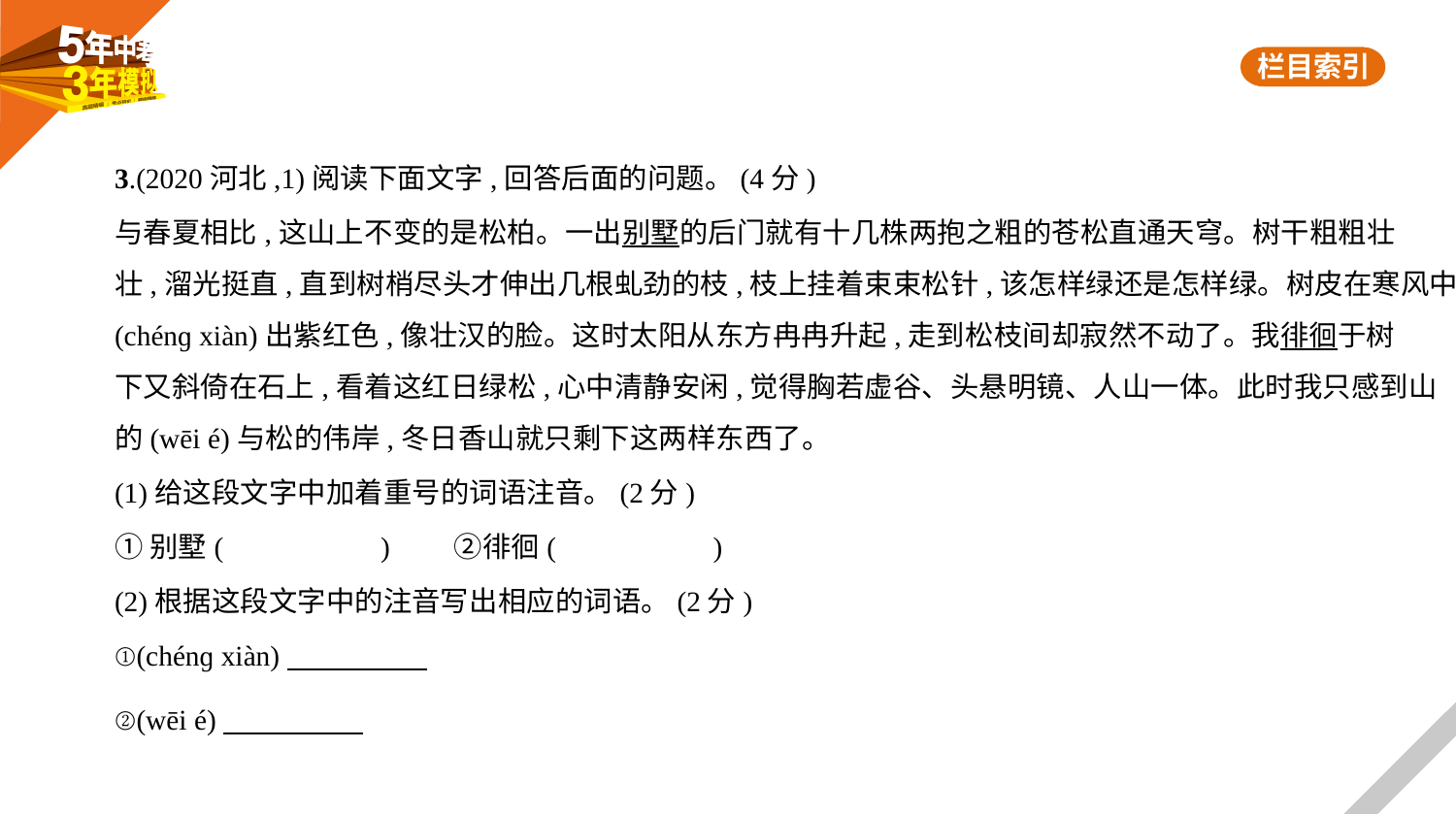

3.(2020河北,1)阅读下面文字,回答后面的问题。(4分)
与春夏相比,这山上不变的是松柏。一出别墅的后门就有十几株两抱之粗的苍松直通天穹。树干粗粗壮
壮,溜光挺直,直到树梢尽头才伸出几根虬劲的枝,枝上挂着束束松针,该怎样绿还是怎样绿。树皮在寒风中
(chénɡ xiàn)出紫红色,像壮汉的脸。这时太阳从东方冉冉升起,走到松枝间却寂然不动了。我徘徊于树
下又斜倚在石上,看着这红日绿松,心中清静安闲,觉得胸若虚谷、头悬明镜、人山一体。此时我只感到山
的(wēi é)与松的伟岸,冬日香山就只剩下这两样东西了。
(1)给这段文字中加着重号的词语注音。(2分)
①别墅(　　　　　)　　②徘徊(　　　　　)
(2)根据这段文字中的注音写出相应的词语。(2分)
①(chénɡ xiàn)
②(wēi é)